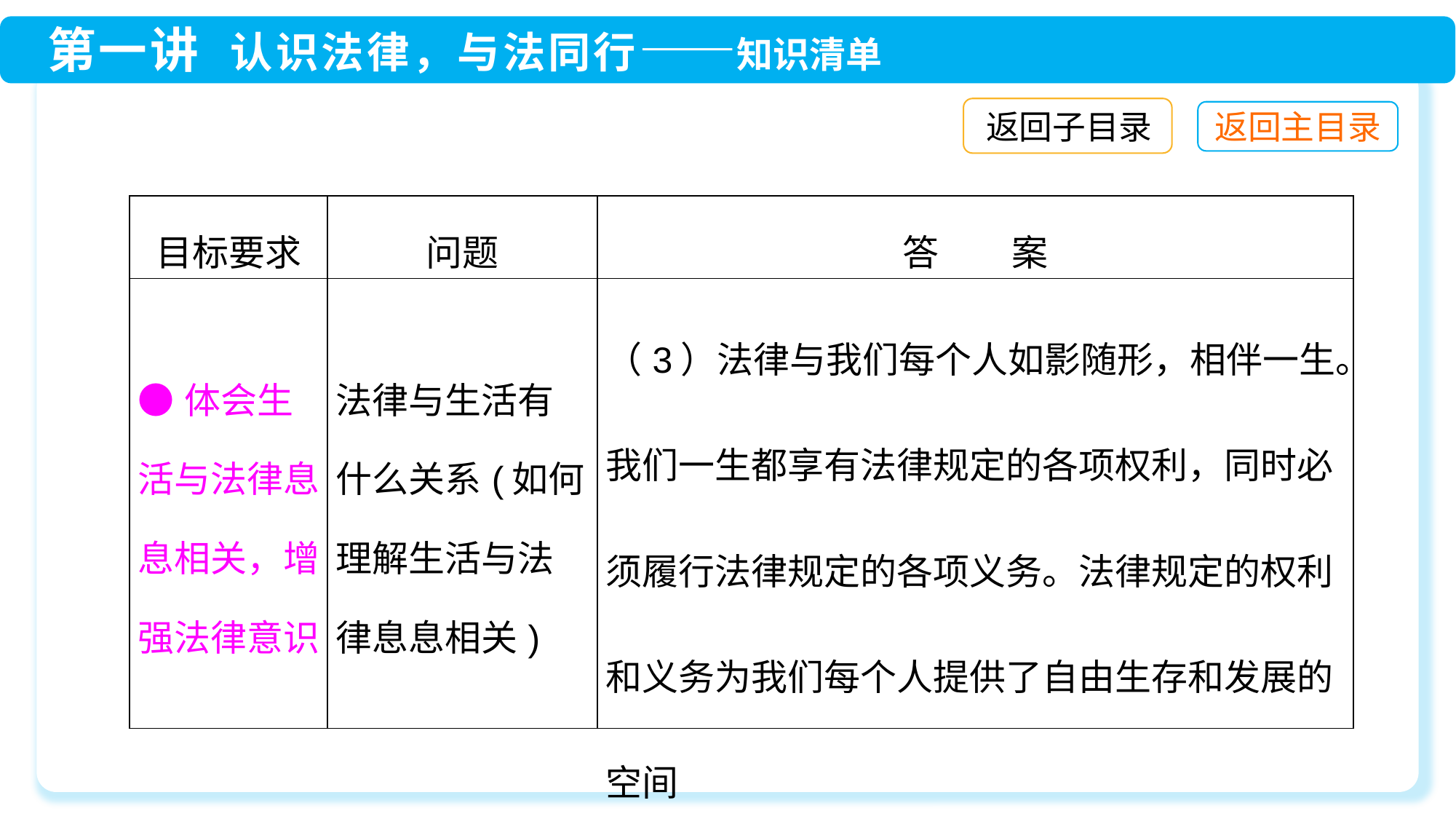

返回子目录
| 目标要求 | 问题 | 答　　案 |
| --- | --- | --- |
| ●体会生活与法律息息相关，增强法律意识 | 法律与生活有什么关系(如何理解生活与法律息息相关) | （3）法律与我们每个人如影随形，相伴一生。我们一生都享有法律规定的各项权利，同时必须履行法律规定的各项义务。法律规定的权利和义务为我们每个人提供了自由生存和发展的空间 |